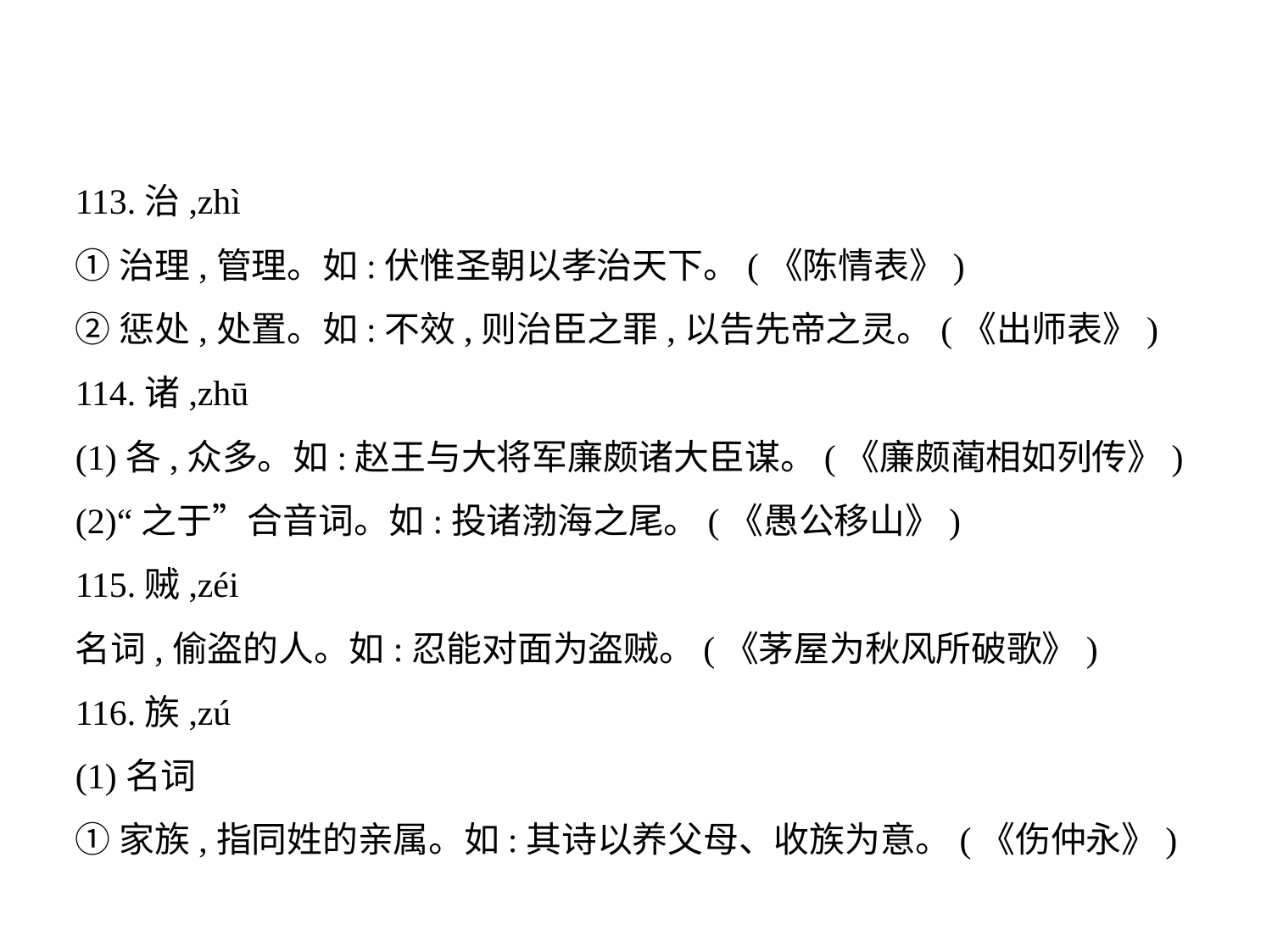

113.治,zhì
①治理,管理。如:伏惟圣朝以孝治天下。(《陈情表》)
②惩处,处置。如:不效,则治臣之罪,以告先帝之灵。(《出师表》)
114.诸,zhū
(1)各,众多。如:赵王与大将军廉颇诸大臣谋。(《廉颇蔺相如列传》)
(2)“之于”合音词。如:投诸渤海之尾。(《愚公移山》)
115.贼,zéi
名词,偷盗的人。如:忍能对面为盗贼。(《茅屋为秋风所破歌》)
116.族,zú
(1)名词
①家族,指同姓的亲属。如:其诗以养父母、收族为意。(《伤仲永》)